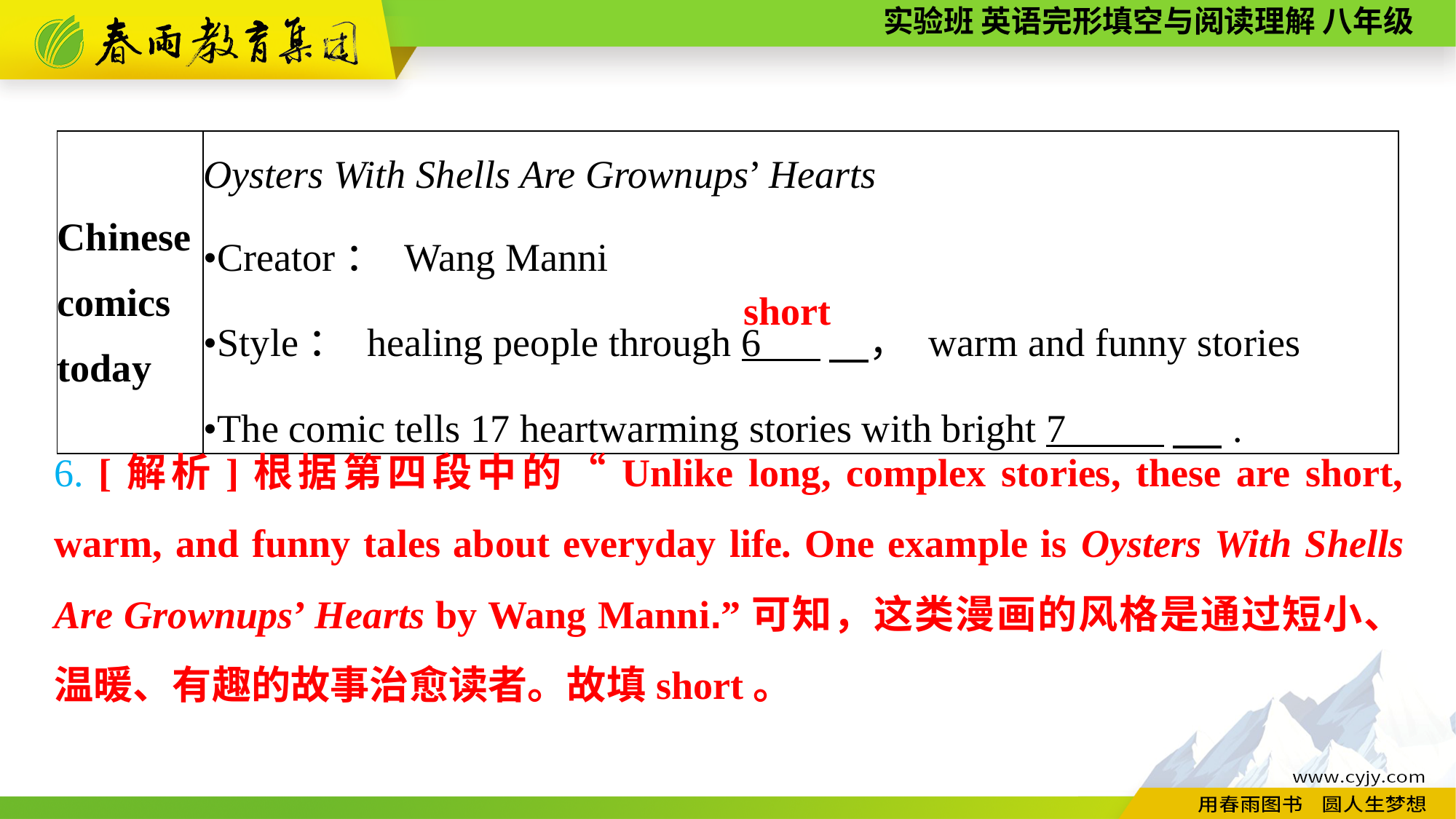

| Chinese comics today | Oysters With Shells Are Grownups’ Hearts •Creator： Wang Manni •Style： healing people through 6 　， warm and funny stories •The comic tells 17 heartwarming stories with bright 7 　 . |
| --- | --- |
short
6. [解析]根据第四段中的“Unlike long, complex stories, these are short, warm, and funny tales about everyday life. One example is Oysters With Shells Are Grownups’ Hearts by Wang Manni.”可知，这类漫画的风格是通过短小、温暖、有趣的故事治愈读者。故填short。